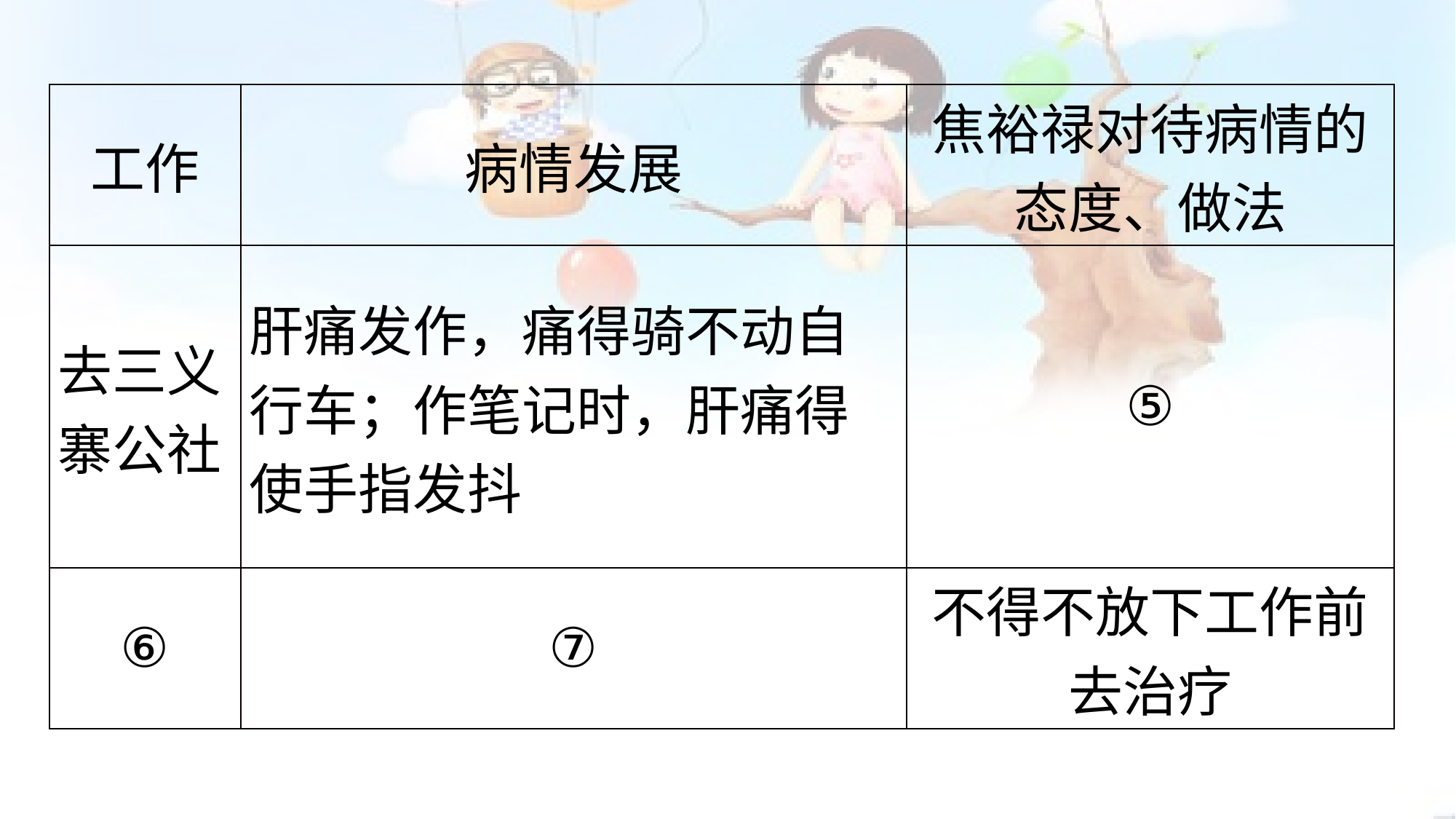

| 工作 | 病情发展 | 焦裕禄对待病情的态度、做法 |
| --- | --- | --- |
| 去三义寨公社 | 肝痛发作，痛得骑不动自行车；作笔记时，肝痛得使手指发抖 | ⑤ |
| ⑥ | ⑦ | 不得不放下工作前去治疗 |